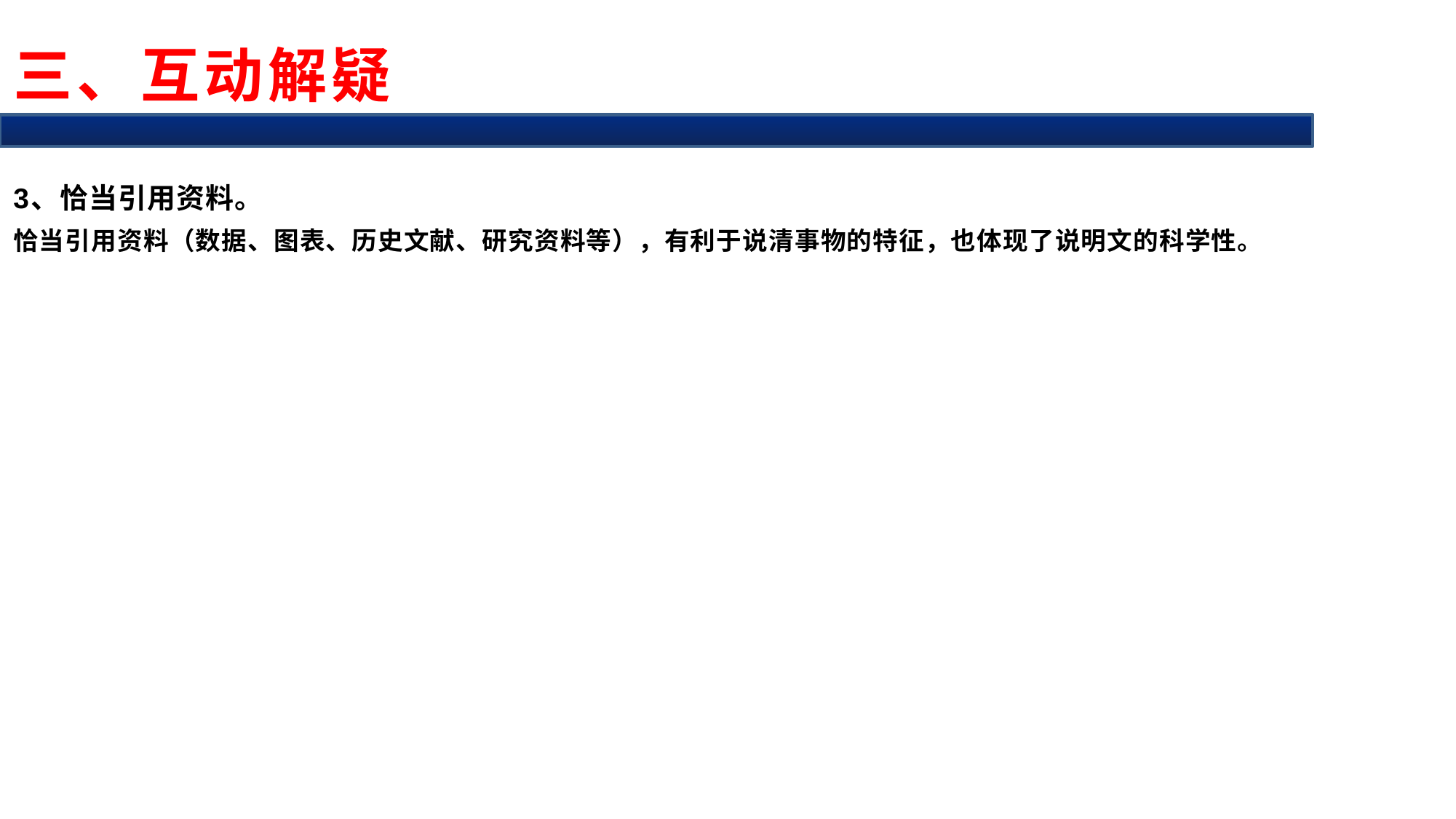

三、互动解疑

3、恰当引用资料。
恰当引用资料（数据、图表、历史文献、研究资料等），有利于说清事物的特征，也体现了说明文的科学性。